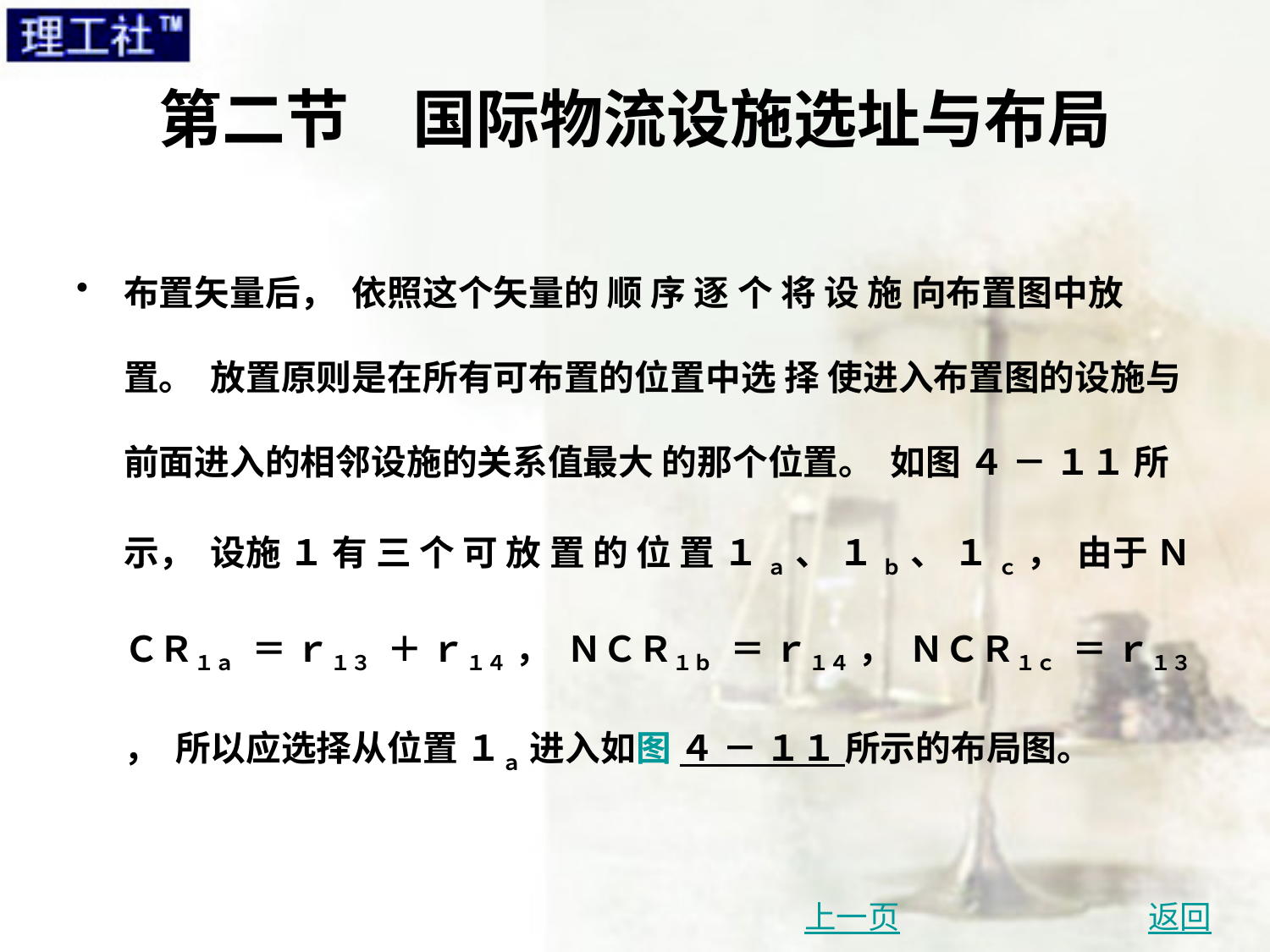

# 第二节　国际物流设施选址与布局
布置矢量后，  依照这个矢量的 顺 序 逐 个 将 设 施 向布置图中放置。  放置原则是在所有可布置的位置中选 择 使进入布置图的设施与前面进入的相邻设施的关系值最大 的那个位置。  如图 ４ － １１ 所示，  设施 １ 有 三 个 可 放 置 的 位 置 １ ａ 、 １ ｂ 、 １ ｃ ，  由于 ＮＣＲ１ａ  ＝ ｒ１３  ＋ ｒ１４ ，  ＮＣＲ１ｂ  ＝ ｒ１４ ，  ＮＣＲ１ｃ  ＝ ｒ１３ ，  所以应选择从位置 １ａ 进入如图 ４ － １１ 所示的布局图。
上一页
返回